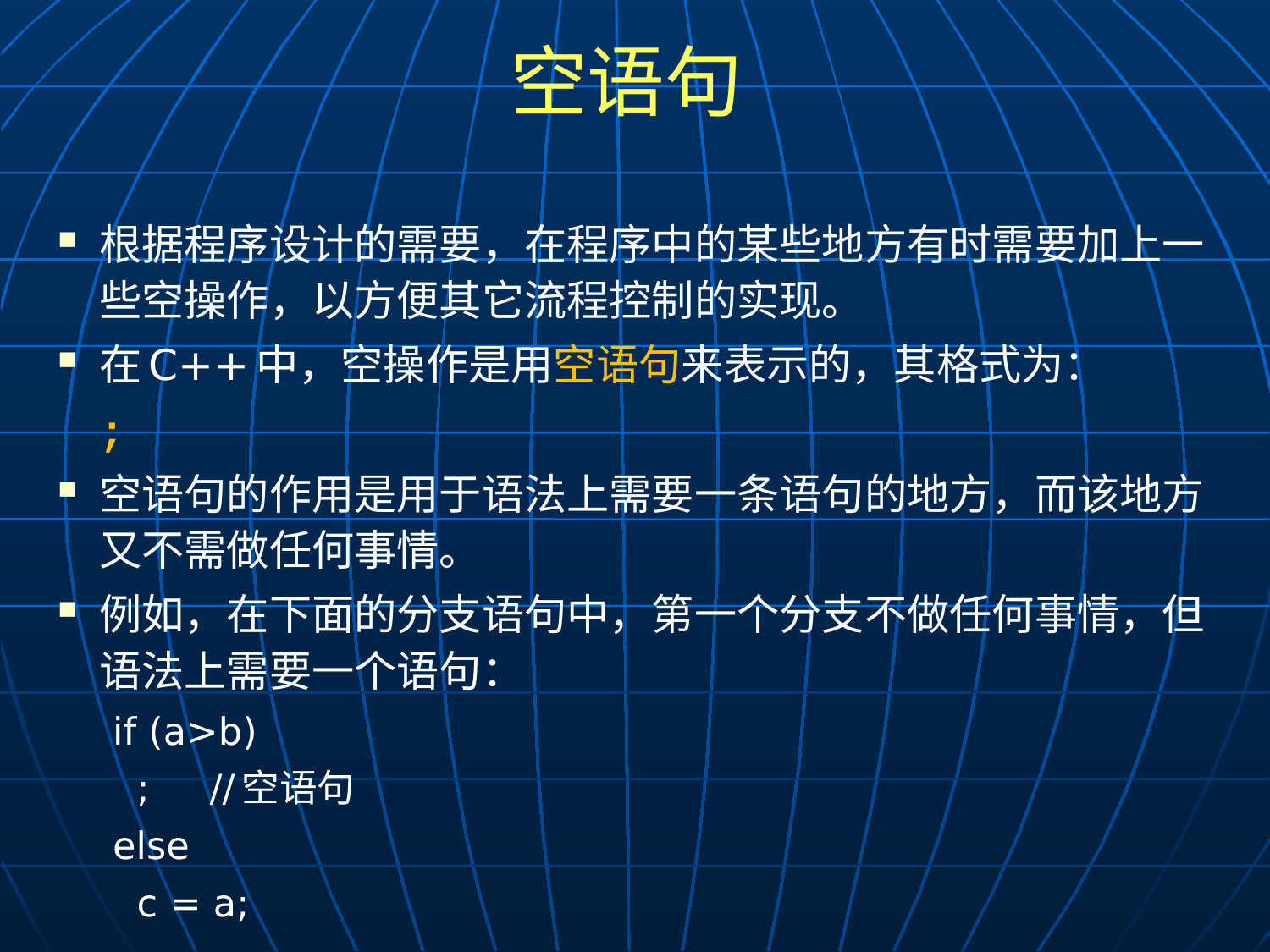

# 空语句
根据程序设计的需要，在程序中的某些地方有时需要加上一些空操作，以方便其它流程控制的实现。
在C++中，空操作是用空语句来表示的，其格式为：
		;
空语句的作用是用于语法上需要一条语句的地方，而该地方又不需做任何事情。
例如，在下面的分支语句中，第一个分支不做任何事情，但语法上需要一个语句：
if (a>b)
  ;     //空语句
else
  c = a;